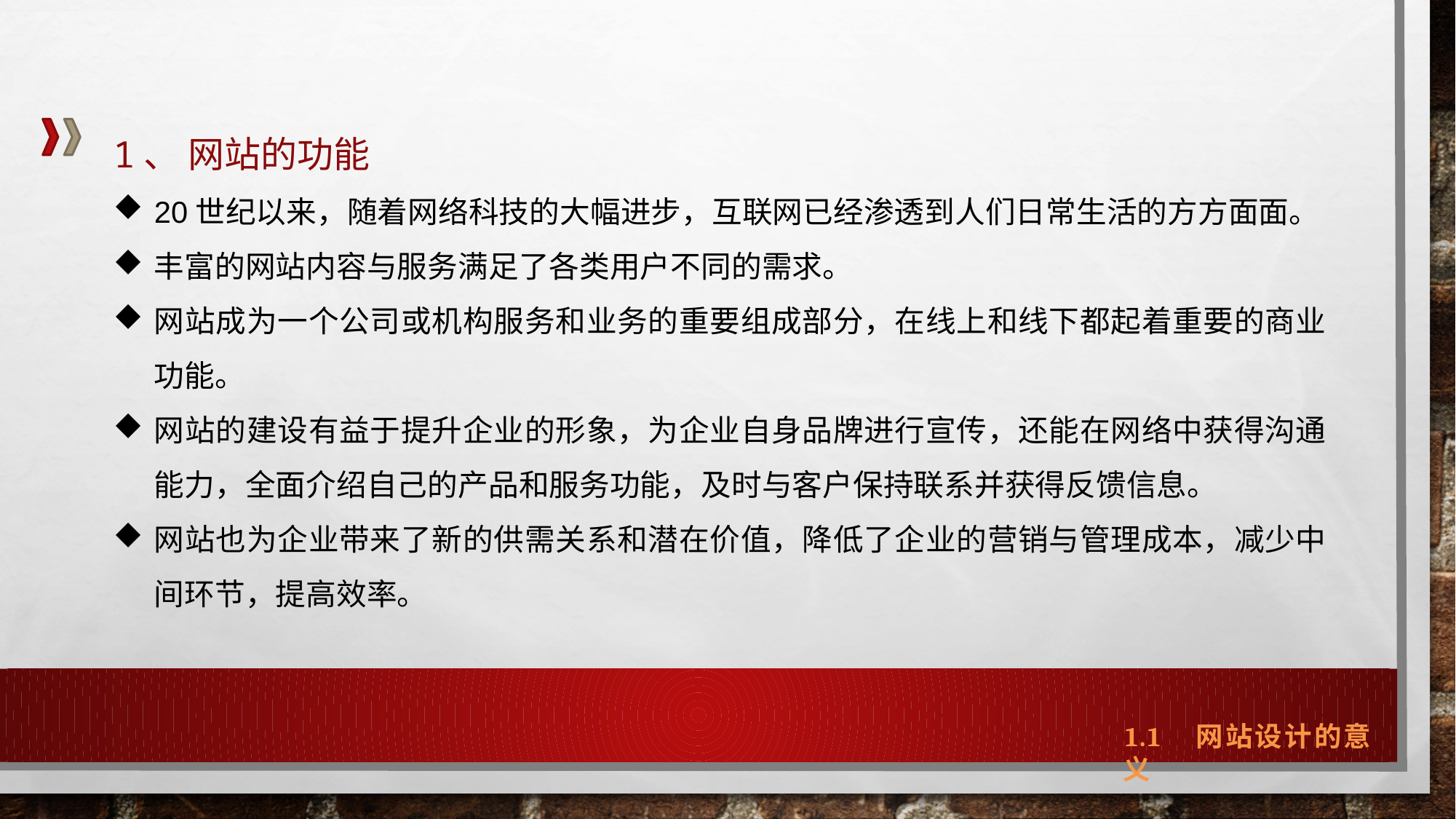

1、 网站的功能
20世纪以来，随着网络科技的大幅进步，互联网已经渗透到人们日常生活的方方面面。
丰富的网站内容与服务满足了各类用户不同的需求。
网站成为一个公司或机构服务和业务的重要组成部分，在线上和线下都起着重要的商业功能。
网站的建设有益于提升企业的形象，为企业自身品牌进行宣传，还能在网络中获得沟通能力，全面介绍自己的产品和服务功能，及时与客户保持联系并获得反馈信息。
网站也为企业带来了新的供需关系和潜在价值，降低了企业的营销与管理成本，减少中间环节，提高效率。

1.1   网站设计的意义